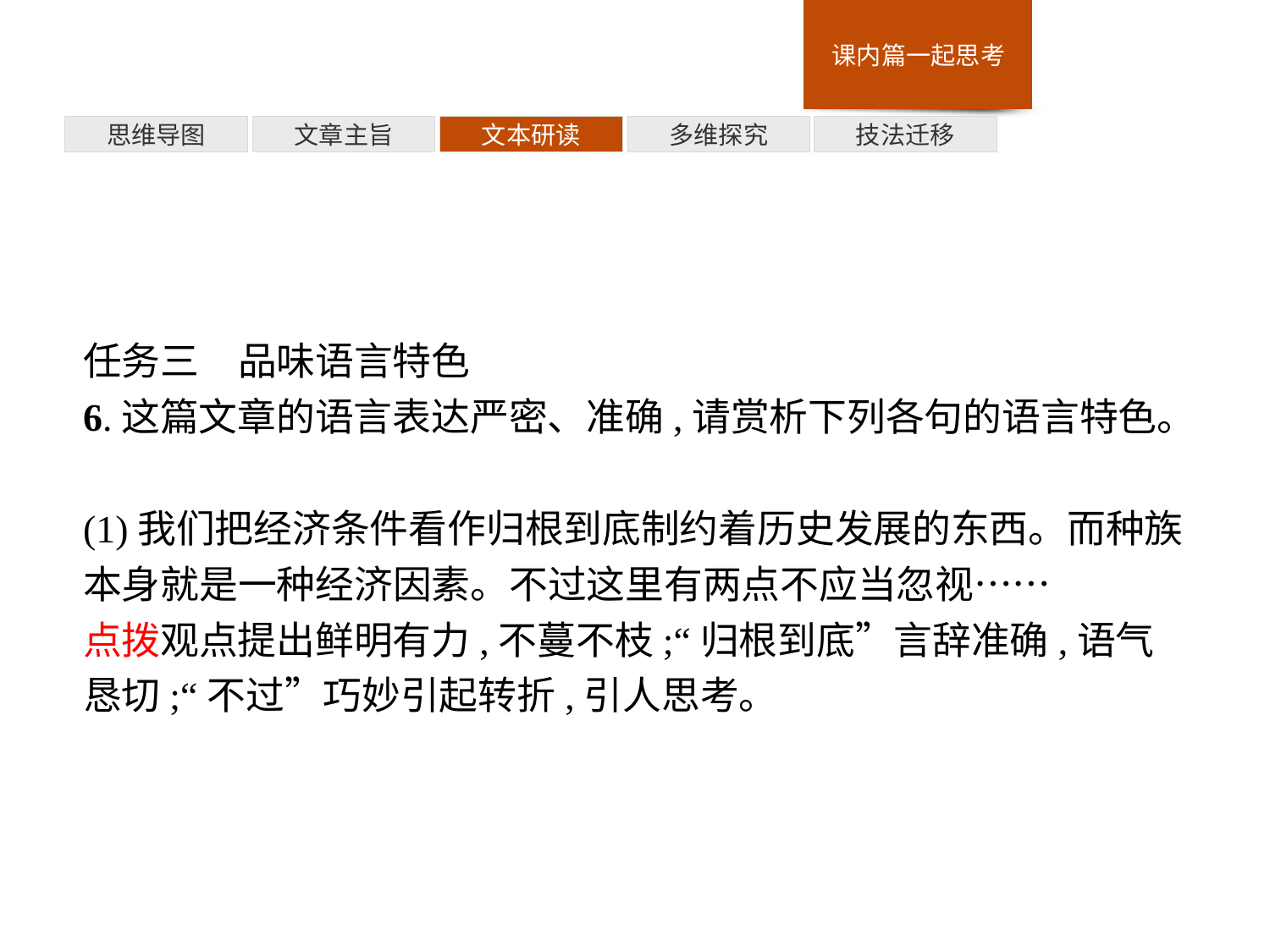

多维探究
思维导图
文章主旨
文本研读
技法迁移
任务三　品味语言特色
6.这篇文章的语言表达严密、准确,请赏析下列各句的语言特色。
(1)我们把经济条件看作归根到底制约着历史发展的东西。而种族本身就是一种经济因素。不过这里有两点不应当忽视……
点拨观点提出鲜明有力,不蔓不枝;“归根到底”言辞准确,语气恳切;“不过”巧妙引起转折,引人思考。